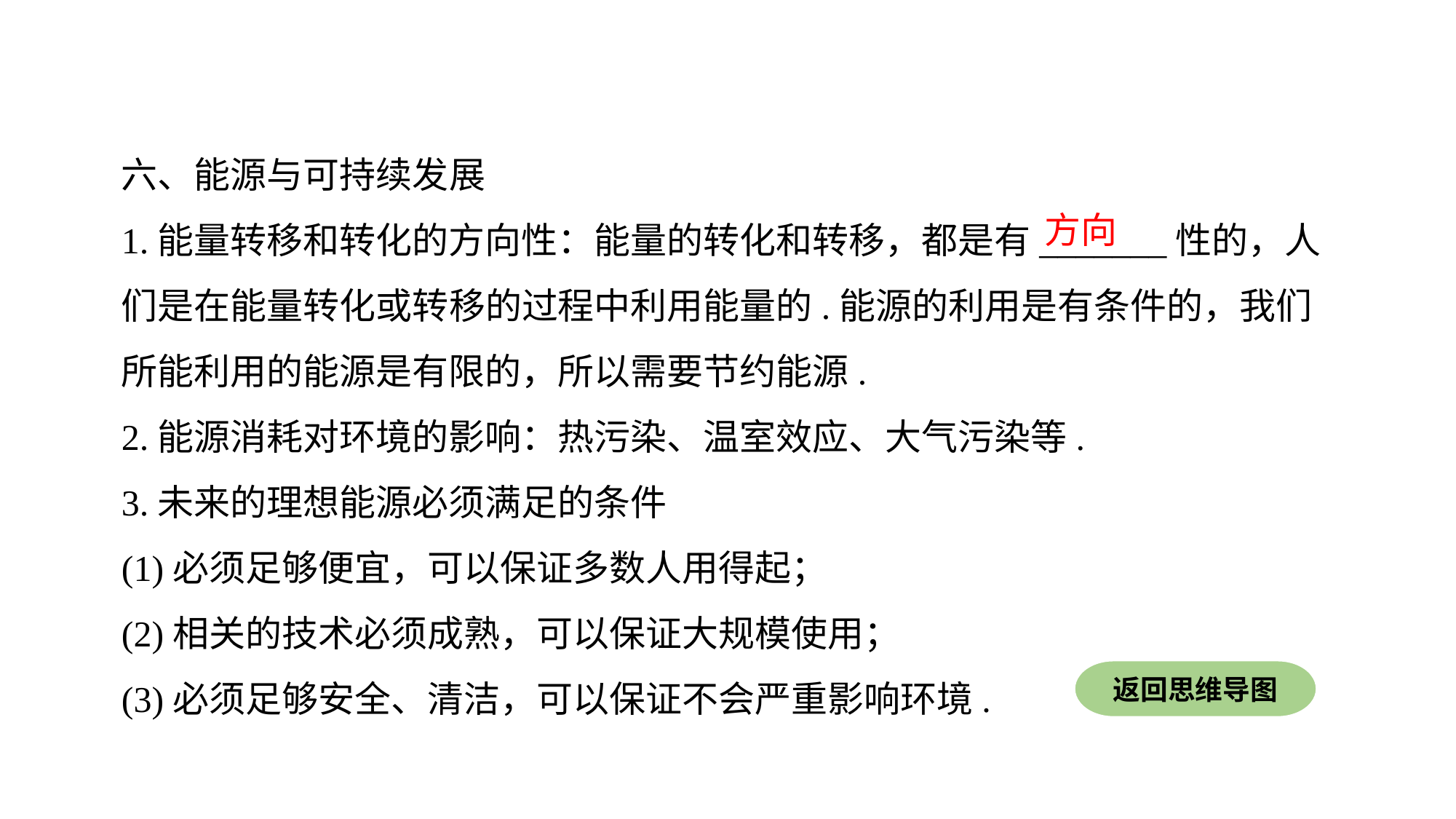

六、能源与可持续发展
1.能量转移和转化的方向性：能量的转化和转移，都是有_______性的，人们是在能量转化或转移的过程中利用能量的.能源的利用是有条件的，我们所能利用的能源是有限的，所以需要节约能源.
2.能源消耗对环境的影响：热污染、温室效应、大气污染等.
3.未来的理想能源必须满足的条件
(1)必须足够便宜，可以保证多数人用得起；(2)相关的技术必须成熟，可以保证大规模使用；(3)必须足够安全、清洁，可以保证不会严重影响环境.
方向
返回思维导图